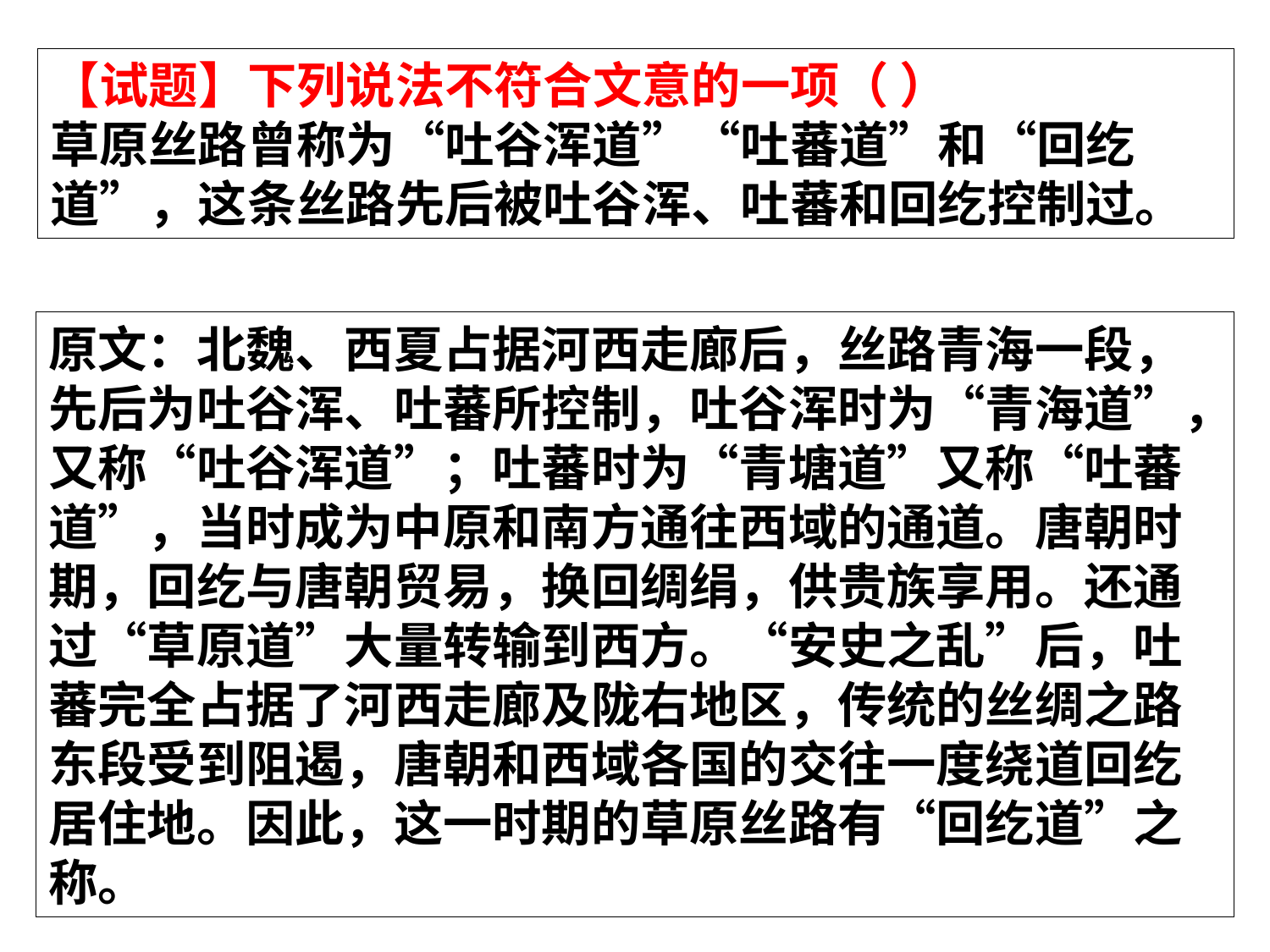

【试题】下列说法不符合文意的一项（ ）
草原丝路曾称为“吐谷浑道”“吐蕃道”和“回纥道”，这条丝路先后被吐谷浑、吐蕃和回纥控制过。
原文：北魏、西夏占据河西走廊后，丝路青海一段，先后为吐谷浑、吐蕃所控制，吐谷浑时为“青海道”，又称“吐谷浑道”；吐蕃时为“青塘道”又称“吐蕃道”，当时成为中原和南方通往西域的通道。唐朝时期，回纥与唐朝贸易，换回绸绢，供贵族享用。还通过“草原道”大量转输到西方。“安史之乱”后，吐蕃完全占据了河西走廊及陇右地区，传统的丝绸之路东段受到阻遏，唐朝和西域各国的交往一度绕道回纥居住地。因此，这一时期的草原丝路有“回纥道”之称。